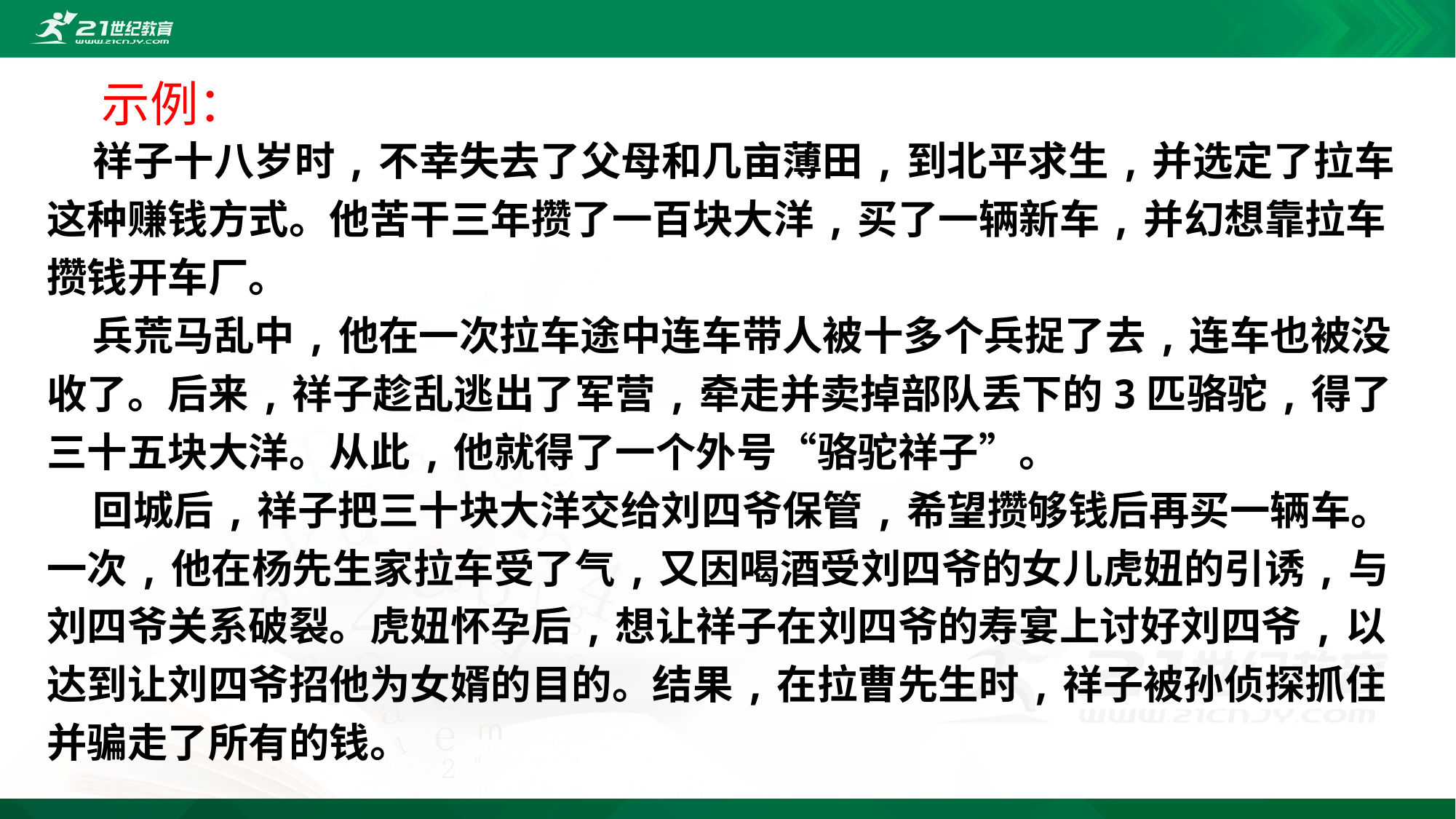

示例：
    祥子十八岁时,不幸失去了父母和几亩薄田,到北平求生,并选定了拉车这种赚钱方式。他苦干三年攒了一百块大洋,买了一辆新车,并幻想靠拉车攒钱开车厂。
    兵荒马乱中,他在一次拉车途中连车带人被十多个兵捉了去,连车也被没收了。后来,祥子趁乱逃出了军营,牵走并卖掉部队丢下的3匹骆驼,得了三十五块大洋。从此,他就得了一个外号“骆驼祥子”。
    回城后,祥子把三十块大洋交给刘四爷保管,希望攒够钱后再买一辆车。一次,他在杨先生家拉车受了气,又因喝酒受刘四爷的女儿虎妞的引诱,与刘四爷关系破裂。虎妞怀孕后,想让祥子在刘四爷的寿宴上讨好刘四爷,以达到让刘四爷招他为女婿的目的。结果,在拉曹先生时,祥子被孙侦探抓住并骗走了所有的钱。